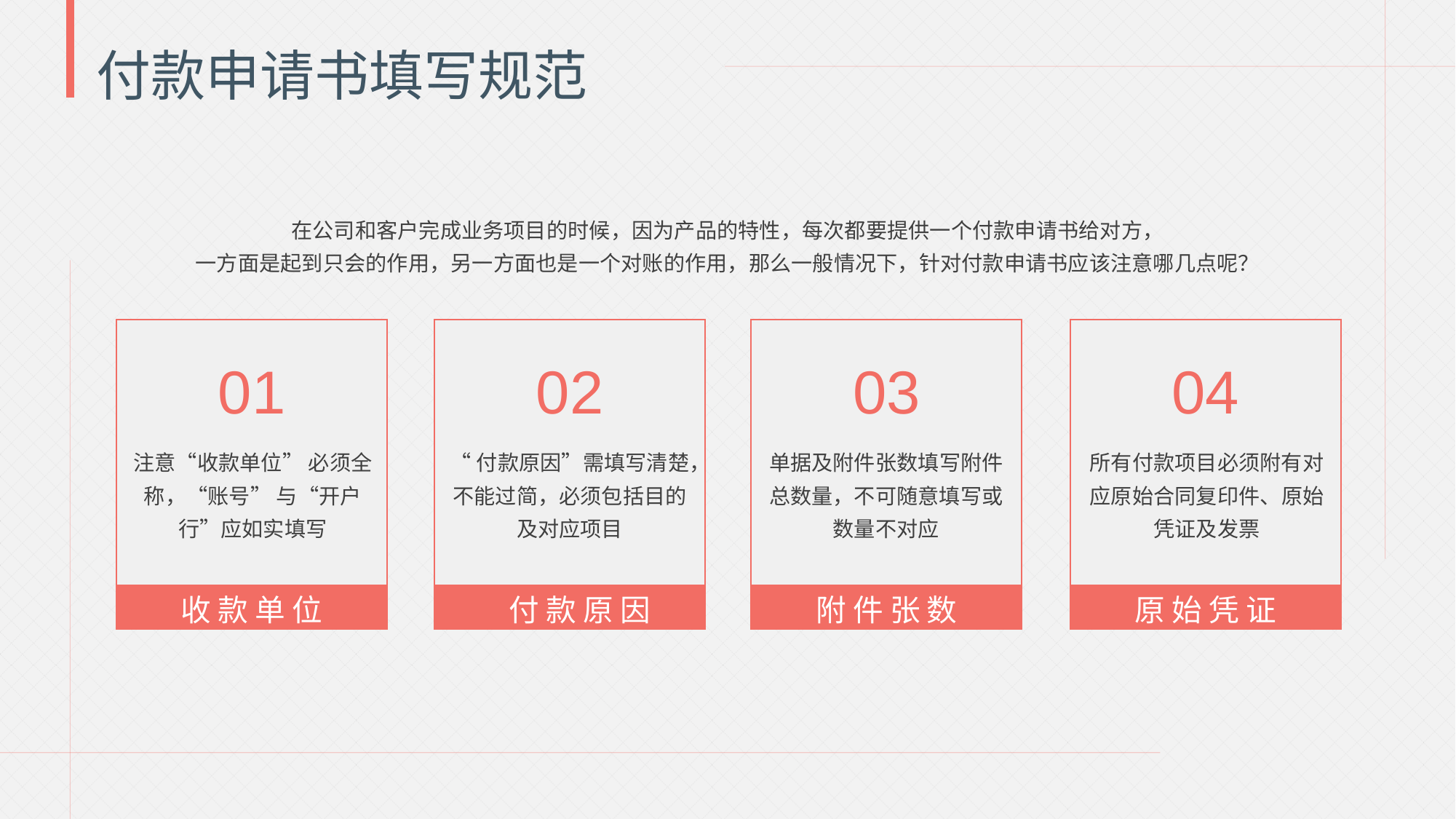

付款申请书填写规范
在公司和客户完成业务项目的时候，因为产品的特性，每次都要提供一个付款申请书给对方，
一方面是起到只会的作用，另一方面也是一个对账的作用，那么一般情况下，针对付款申请书应该注意哪几点呢？

01
02
03
04
注意“收款单位” 必须全称，“账号” 与“开户行”应如实填写
“付款原因”需填写清楚，不能过简，必须包括目的及对应项目
单据及附件张数填写附件总数量，不可随意填写或数量不对应
所有付款项目必须附有对应原始合同复印件、原始凭证及发票
收 款 单 位
付 款 原 因
附 件 张 数
原 始 凭 证